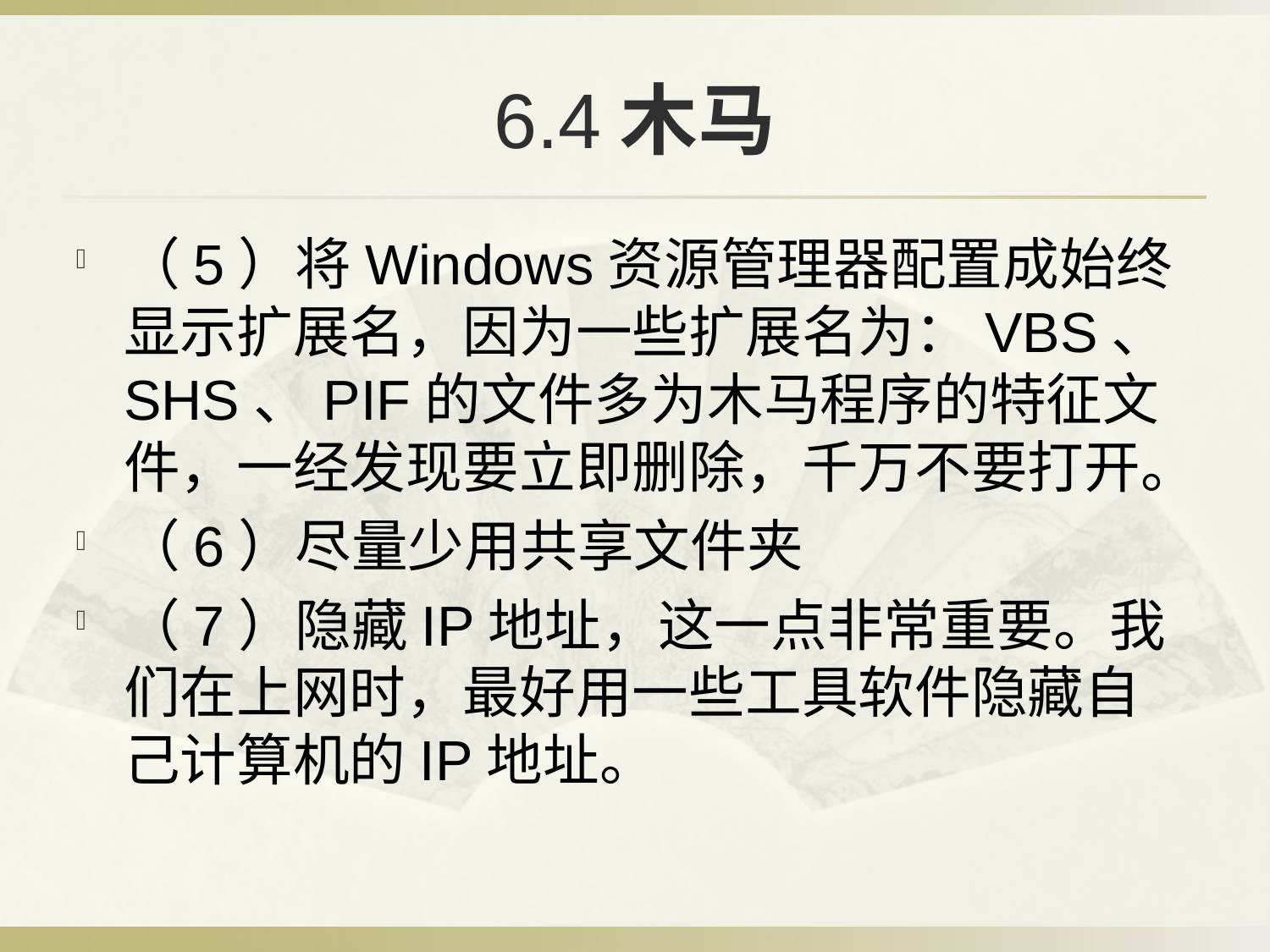

# 6.4木马
（5）将Windows资源管理器配置成始终显示扩展名，因为一些扩展名为：VBS、SHS、PIF的文件多为木马程序的特征文件，一经发现要立即删除，千万不要打开。
（6）尽量少用共享文件夹
（7）隐藏IP地址，这一点非常重要。我们在上网时，最好用一些工具软件隐藏自己计算机的IP地址。